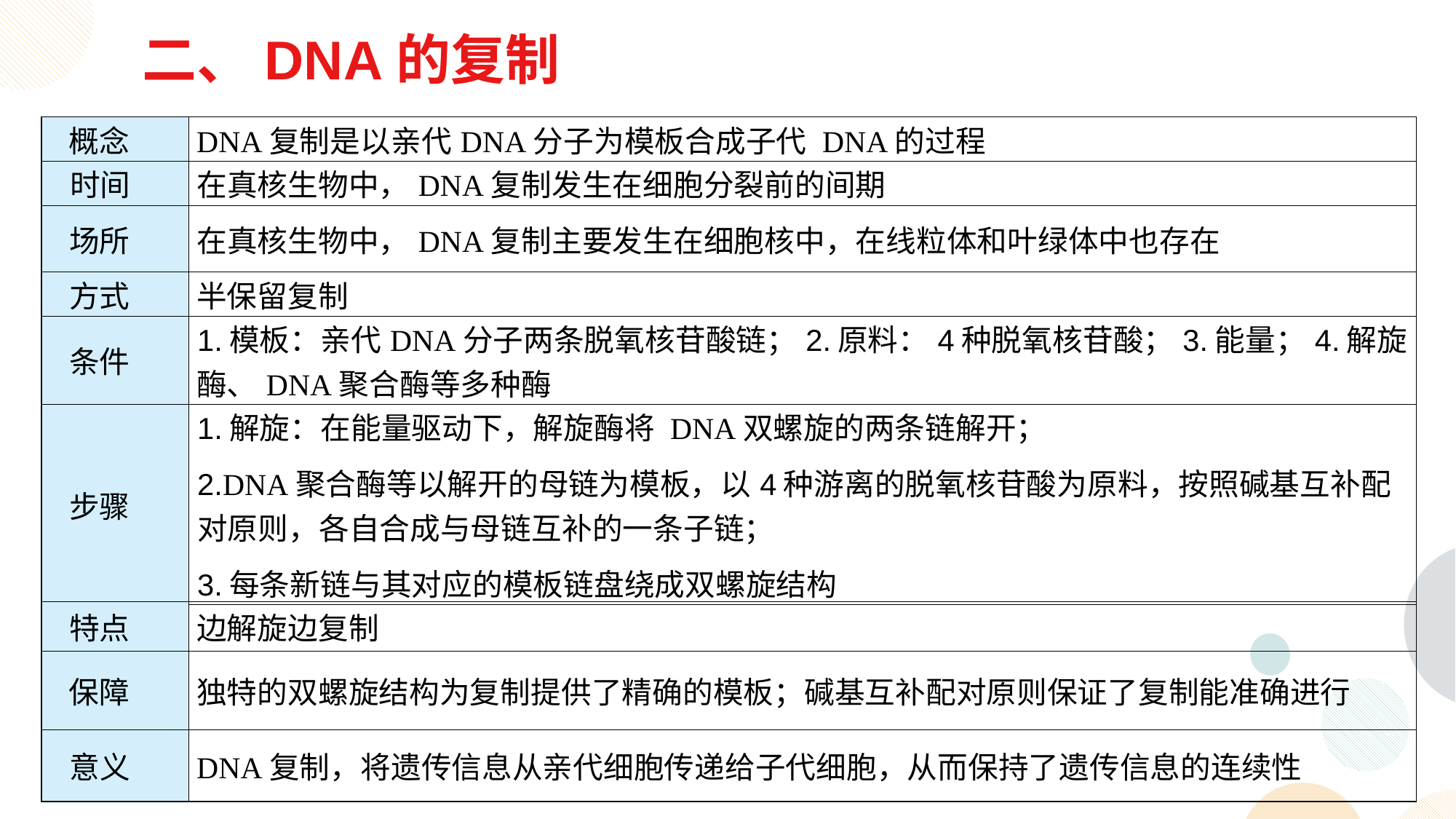

二、DNA的复制
| 概念 | DNA复制是以亲代DNA分子为模板合成子代 DNA的过程 |
| --- | --- |
| 时间 | 在真核生物中，DNA复制发生在细胞分裂前的间期 |
| 场所 | 在真核生物中，DNA复制主要发生在细胞核中，在线粒体和叶绿体中也存在 |
| 方式 | 半保留复制 |
| 条件 | 1.模板：亲代DNA分子两条脱氧核苷酸链；2.原料：4种脱氧核苷酸；3.能量；4.解旋酶、DNA聚合酶等多种酶 |
| 步骤 | 1.解旋：在能量驱动下，解旋酶将 DNA双螺旋的两条链解开； 2.DNA聚合酶等以解开的母链为模板，以4种游离的脱氧核苷酸为原料，按照碱基互补配对原则，各自合成与母链互补的一条子链； 3.每条新链与其对应的模板链盘绕成双螺旋结构 |

| 特点 | 边解旋边复制 |
| --- | --- |
| 保障 | 独特的双螺旋结构为复制提供了精确的模板；碱基互补配对原则保证了复制能准确进行 |
| 意义 | DNA复制，将遗传信息从亲代细胞传递给子代细胞，从而保持了遗传信息的连续性 |